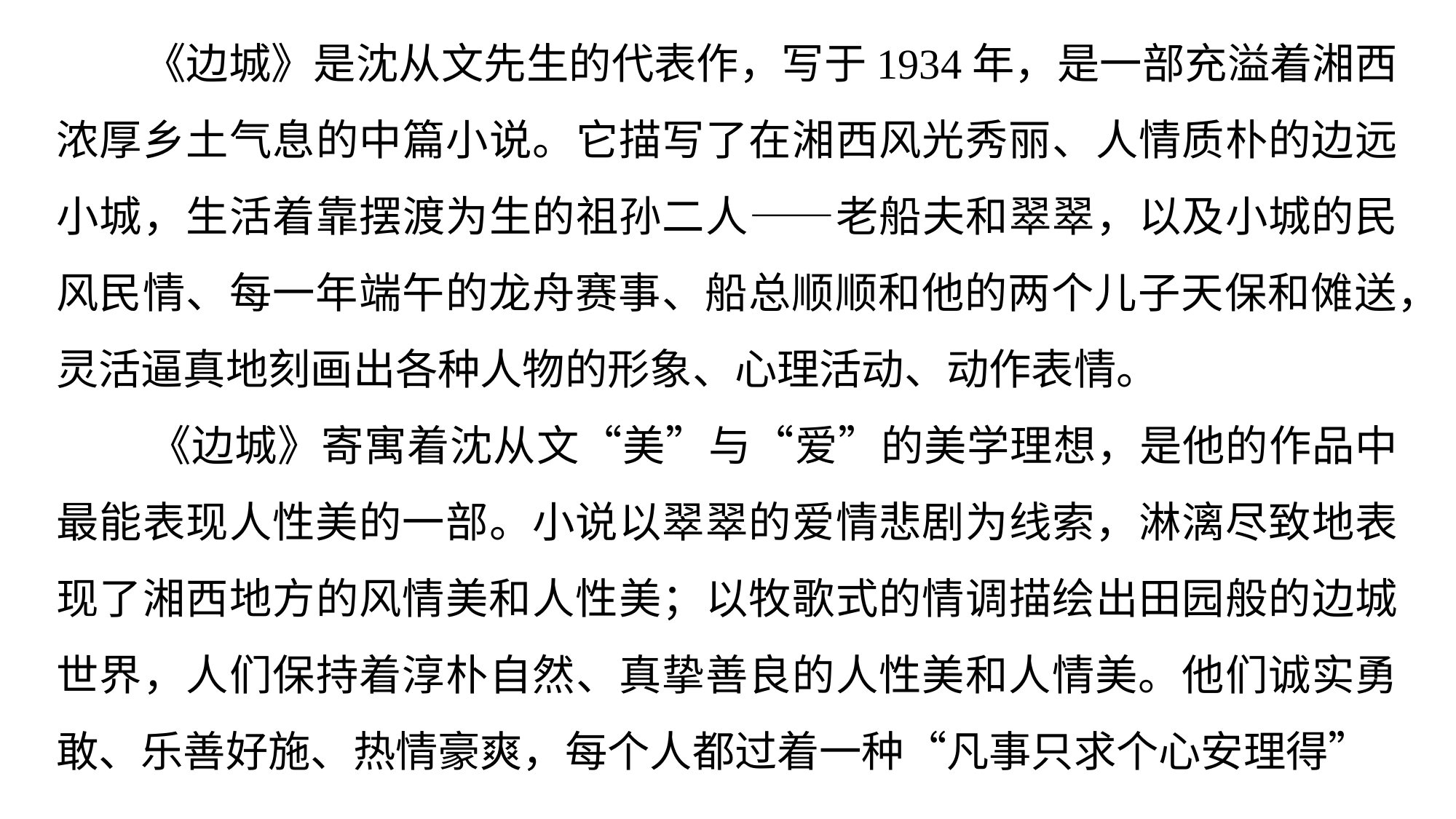

《边城》是沈从文先生的代表作，写于1934年，是一部充溢着湘西浓厚乡土气息的中篇小说。它描写了在湘西风光秀丽、人情质朴的边远小城，生活着靠摆渡为生的祖孙二人——老船夫和翠翠，以及小城的民风民情、每一年端午的龙舟赛事、船总顺顺和他的两个儿子天保和傩送，灵活逼真地刻画出各种人物的形象、心理活动、动作表情。
        《边城》寄寓着沈从文“美”与“爱”的美学理想，是他的作品中最能表现人性美的一部。小说以翠翠的爱情悲剧为线索，淋漓尽致地表现了湘西地方的风情美和人性美；以牧歌式的情调描绘出田园般的边城世界，人们保持着淳朴自然、真挚善良的人性美和人情美。他们诚实勇敢、乐善好施、热情豪爽，每个人都过着一种“凡事只求个心安理得”